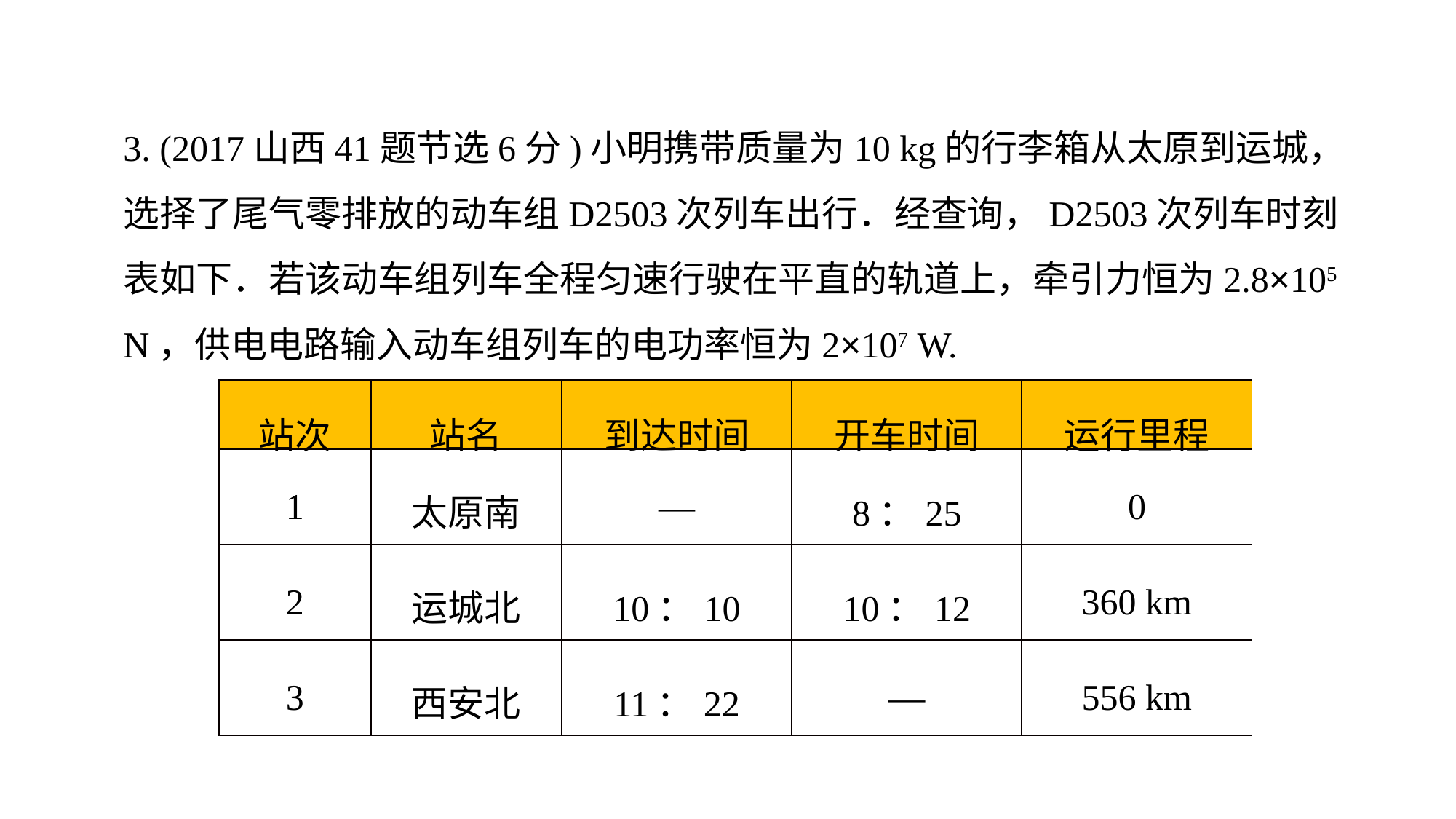

3. (2017山西41题节选6分)小明携带质量为10 kg的行李箱从太原到运城，选择了尾气零排放的动车组D2503次列车出行．经查询，D2503次列车时刻表如下．若该动车组列车全程匀速行驶在平直的轨道上，牵引力恒为2.8×105 N，供电电路输入动车组列车的电功率恒为2×107 W.
| 站次 | 站名 | 到达时间 | 开车时间 | 运行里程 |
| --- | --- | --- | --- | --- |
| 1 | 太原南 | — | 8：25 | 0 |
| 2 | 运城北 | 10：10 | 10：12 | 360 km |
| 3 | 西安北 | 11：22 | — | 556 km |